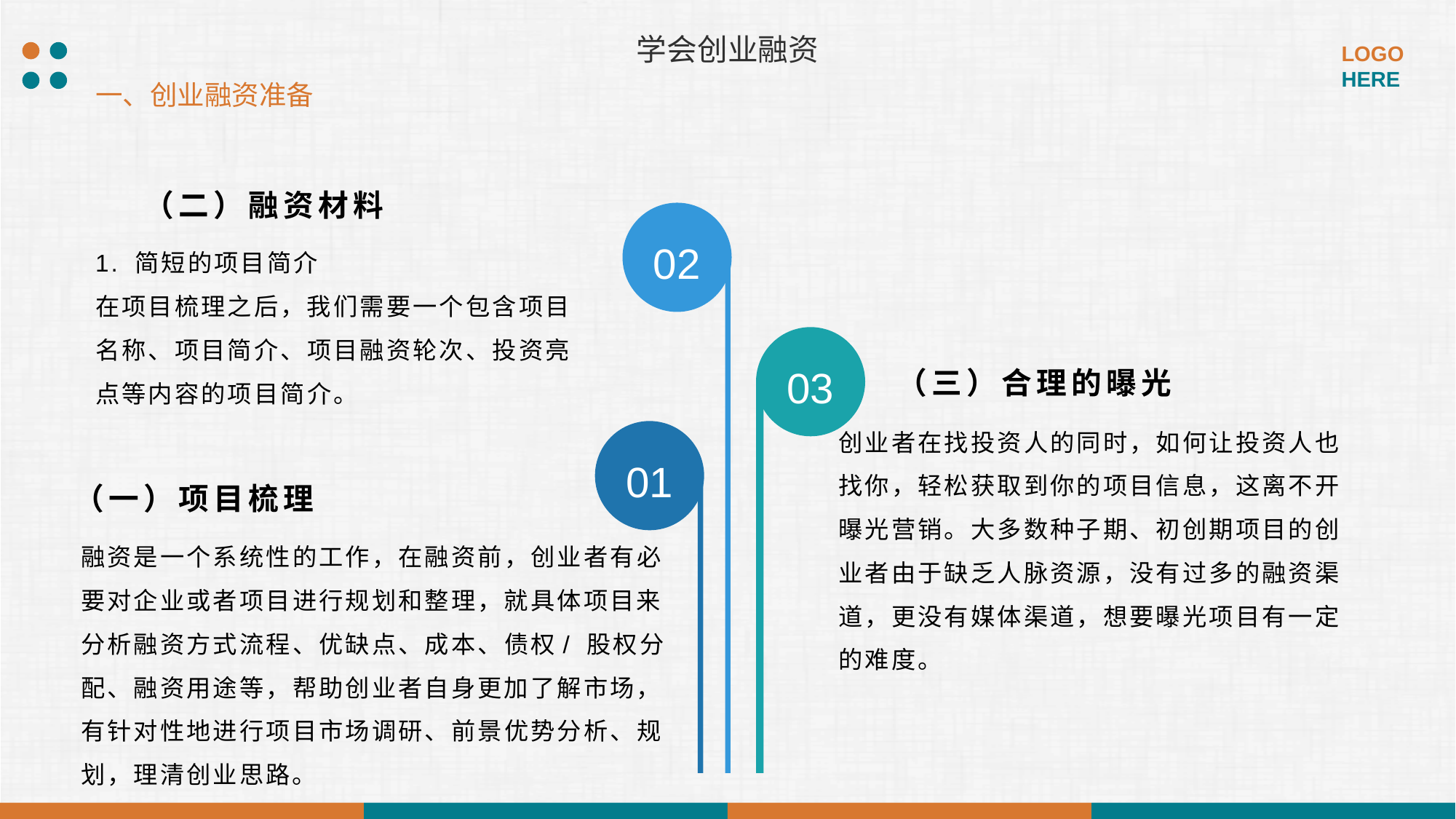

学会创业融资
一、创业融资准备
（二）融资材料
02
1. 简短的项目简介
在项目梳理之后，我们需要一个包含项目名称、项目简介、项目融资轮次、投资亮点等内容的项目简介。

03
（三）合理的曝光

创业者在找投资人的同时，如何让投资人也找你，轻松获取到你的项目信息，这离不开曝光营销。大多数种子期、初创期项目的创业者由于缺乏人脉资源，没有过多的融资渠道，更没有媒体渠道，想要曝光项目有一定的难度。
01
（一）项目梳理

融资是一个系统性的工作，在融资前，创业者有必要对企业或者项目进行规划和整理，就具体项目来分析融资方式流程、优缺点、成本、债权/ 股权分配、融资用途等，帮助创业者自身更加了解市场，有针对性地进行项目市场调研、前景优势分析、规划，理清创业思路。